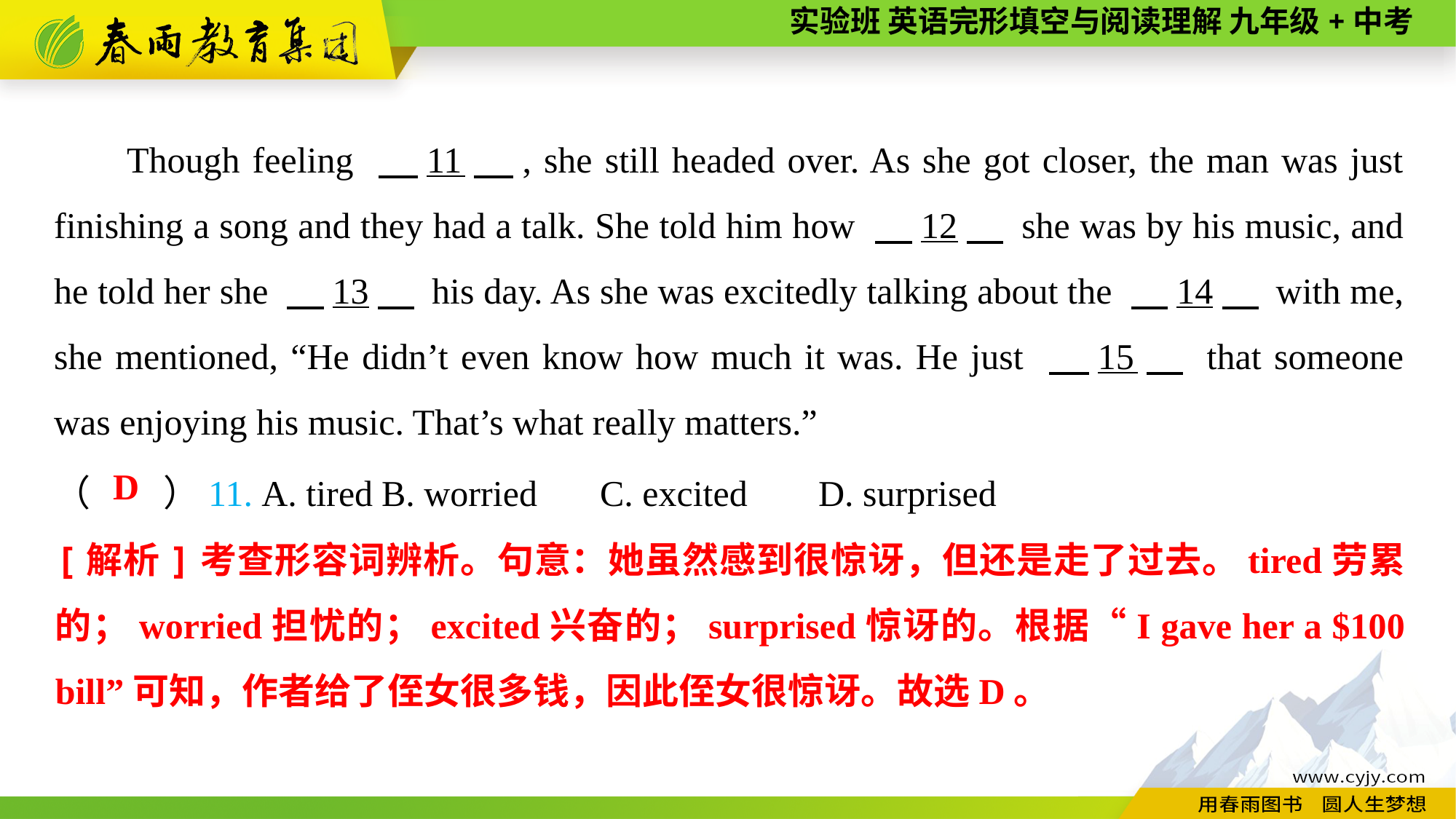

Though feeling 　11　, she still headed over. As she got closer, the man was just finishing a song and they had a talk. She told him how 　12　 she was by his music, and he told her she 　13　 his day. As she was excitedly talking about the 　14　 with me, she mentioned, “He didn’t even know how much it was. He just 　15　 that someone was enjoying his music. That’s what really matters.”
（　　）11. A. tired	B. worried	C. excited	D. surprised
D
[解析]考查形容词辨析。句意：她虽然感到很惊讶，但还是走了过去。tired劳累的；worried担忧的；excited兴奋的；surprised惊讶的。根据“I gave her a $100 bill”可知，作者给了侄女很多钱，因此侄女很惊讶。故选D。